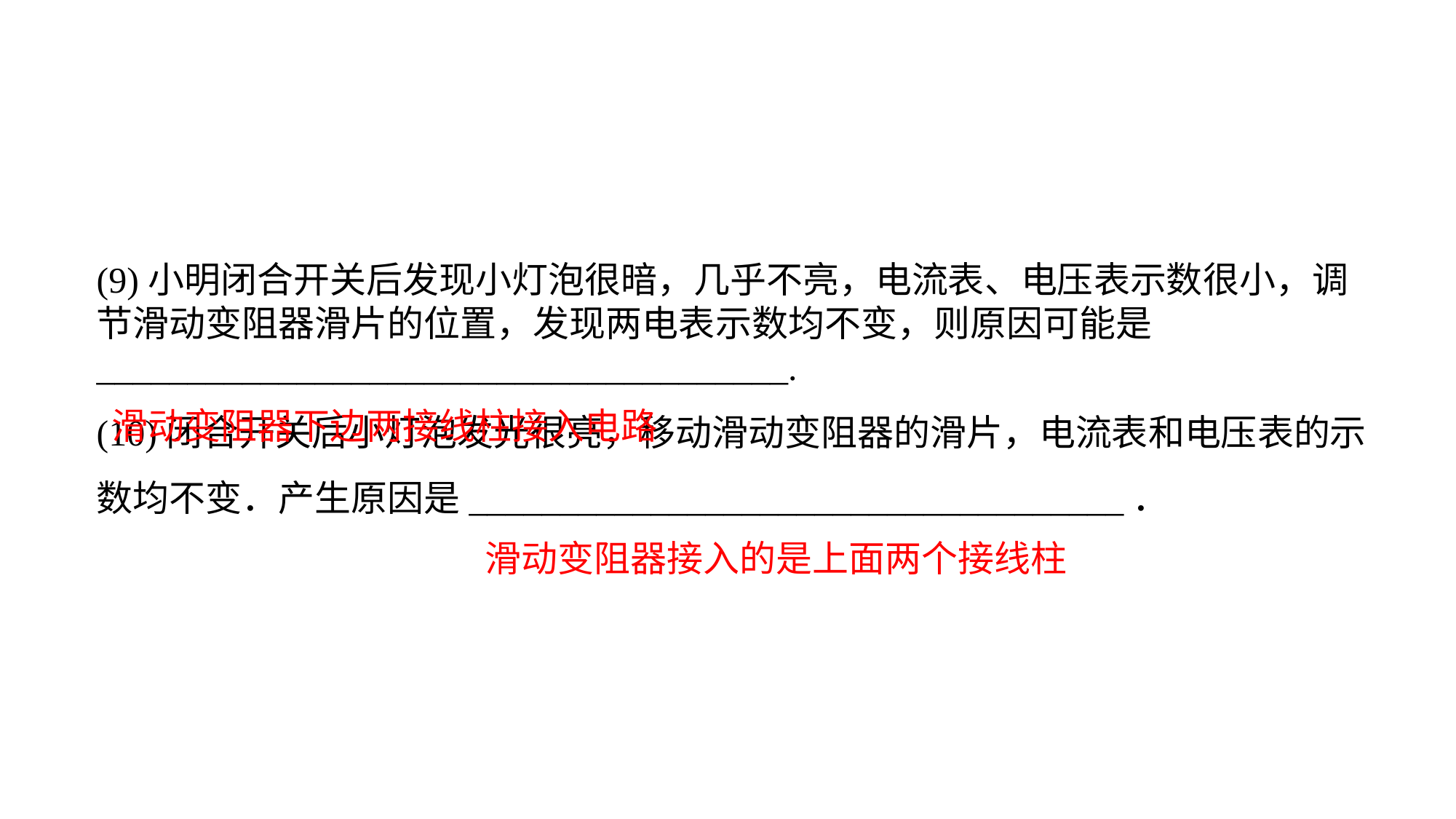

(9)小明闭合开关后发现小灯泡很暗，几乎不亮，电流表、电压表示数很小，调节滑动变阻器滑片的位置，发现两电表示数均不变，则原因可能是______________________________________.(10)闭合开关后小灯泡发光很亮，移动滑动变阻器的滑片，电流表和电压表的示数均不变．产生原因是____________________________________．
滑动变阻器下边两接线柱接入电路
滑动变阻器接入的是上面两个接线柱